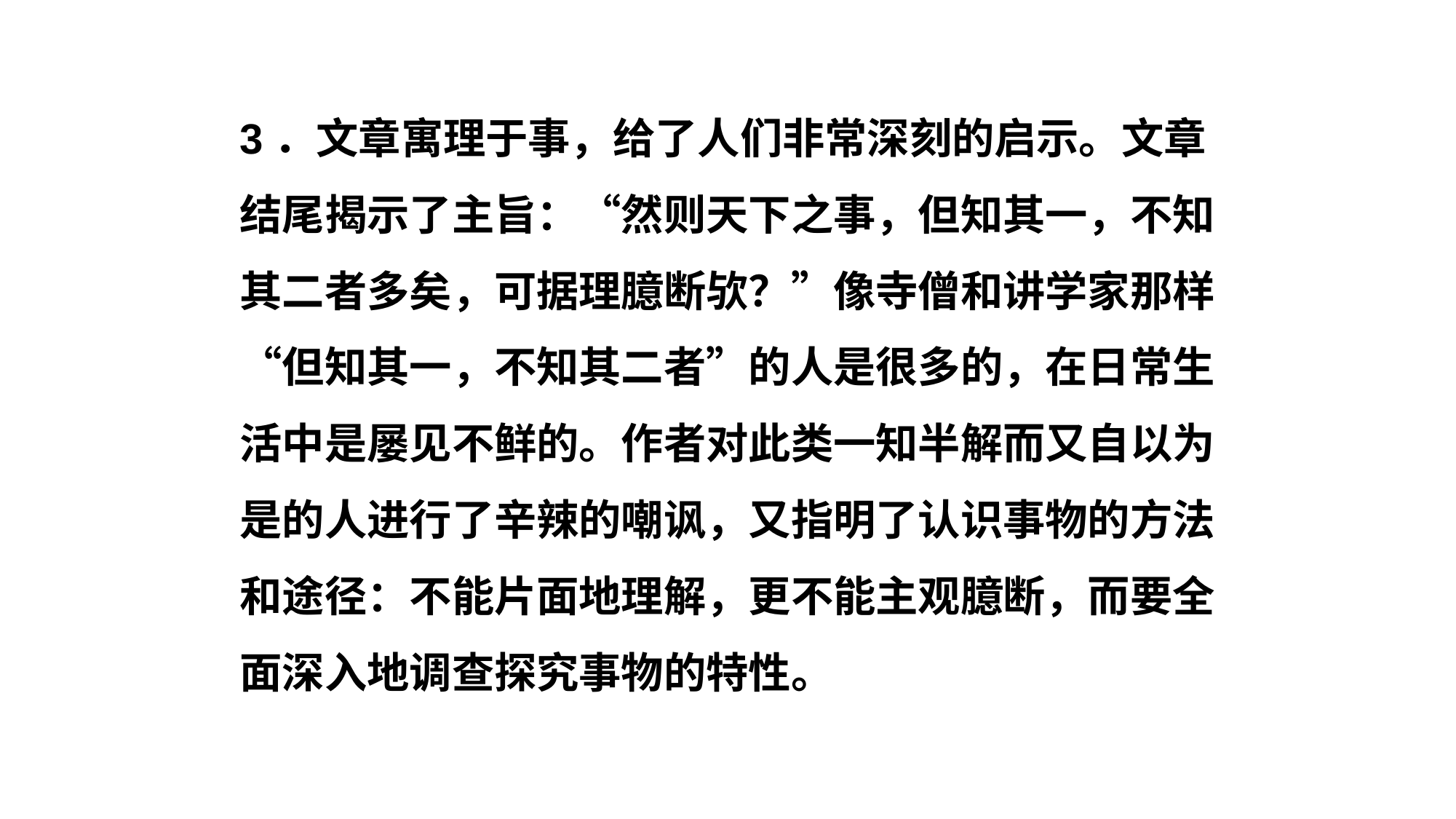

3．文章寓理于事，给了人们非常深刻的启示。文章结尾揭示了主旨：“然则天下之事，但知其一，不知其二者多矣，可据理臆断欤？”像寺僧和讲学家那样“但知其一，不知其二者”的人是很多的，在日常生活中是屡见不鲜的。作者对此类一知半解而又自以为是的人进行了辛辣的嘲讽，又指明了认识事物的方法和途径：不能片面地理解，更不能主观臆断，而要全面深入地调查探究事物的特性。